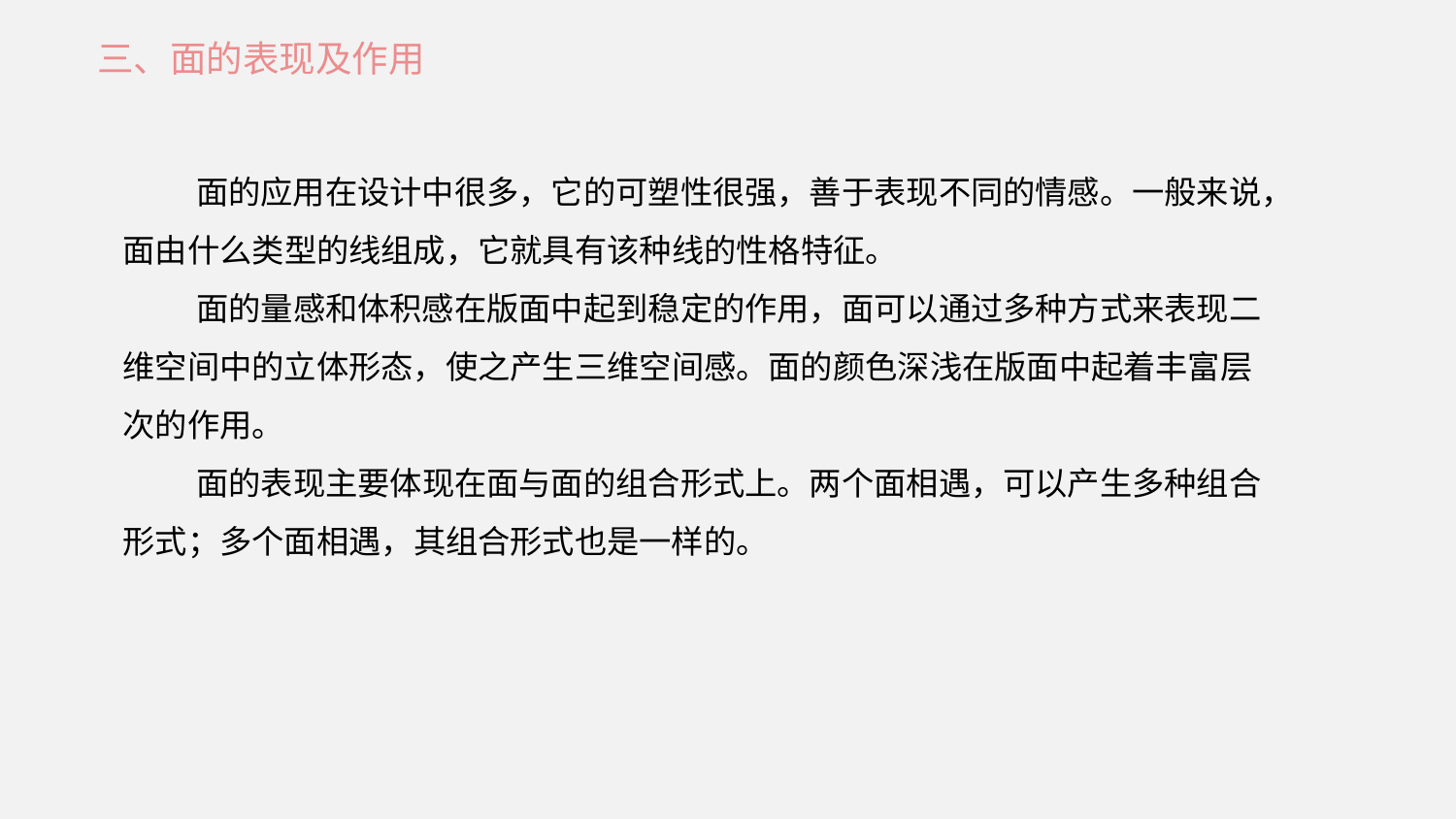

三、面的表现及作用
         面的应用在设计中很多，它的可塑性很强，善于表现不同的情感。一般来说，面由什么类型的线组成，它就具有该种线的性格特征。
         面的量感和体积感在版面中起到稳定的作用，面可以通过多种方式来表现二维空间中的立体形态，使之产生三维空间感。面的颜色深浅在版面中起着丰富层次的作用。
         面的表现主要体现在面与面的组合形式上。两个面相遇，可以产生多种组合形式；多个面相遇，其组合形式也是一样的。